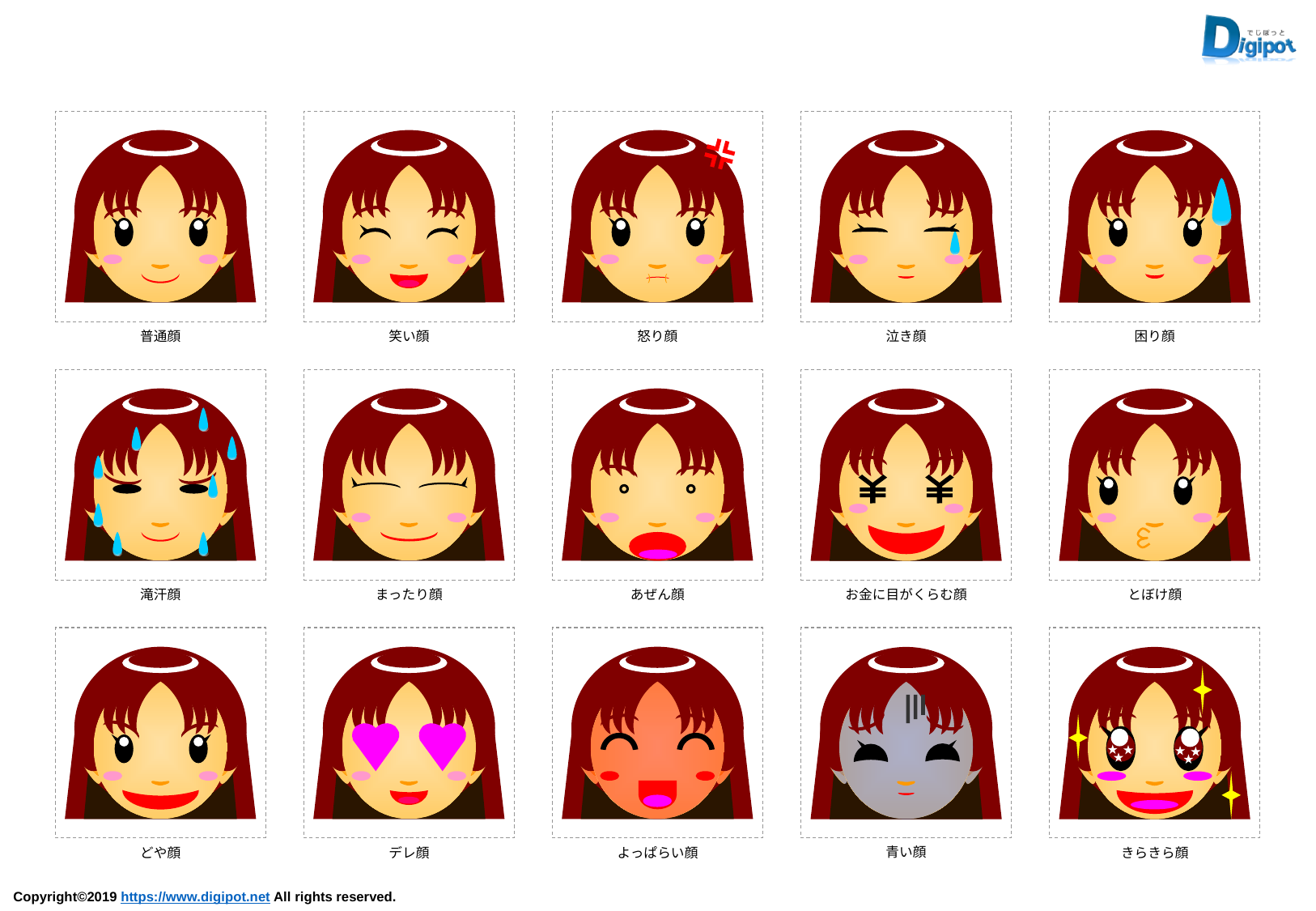

普通顔
笑い顔
怒り顔
泣き顔
困り顔

滝汗顔
まったり顔
あぜん顔
お金に目がくらむ顔
とぼけ顔

青い顔
どや顔
デレ顔
よっぱらい顔
きらきら顔